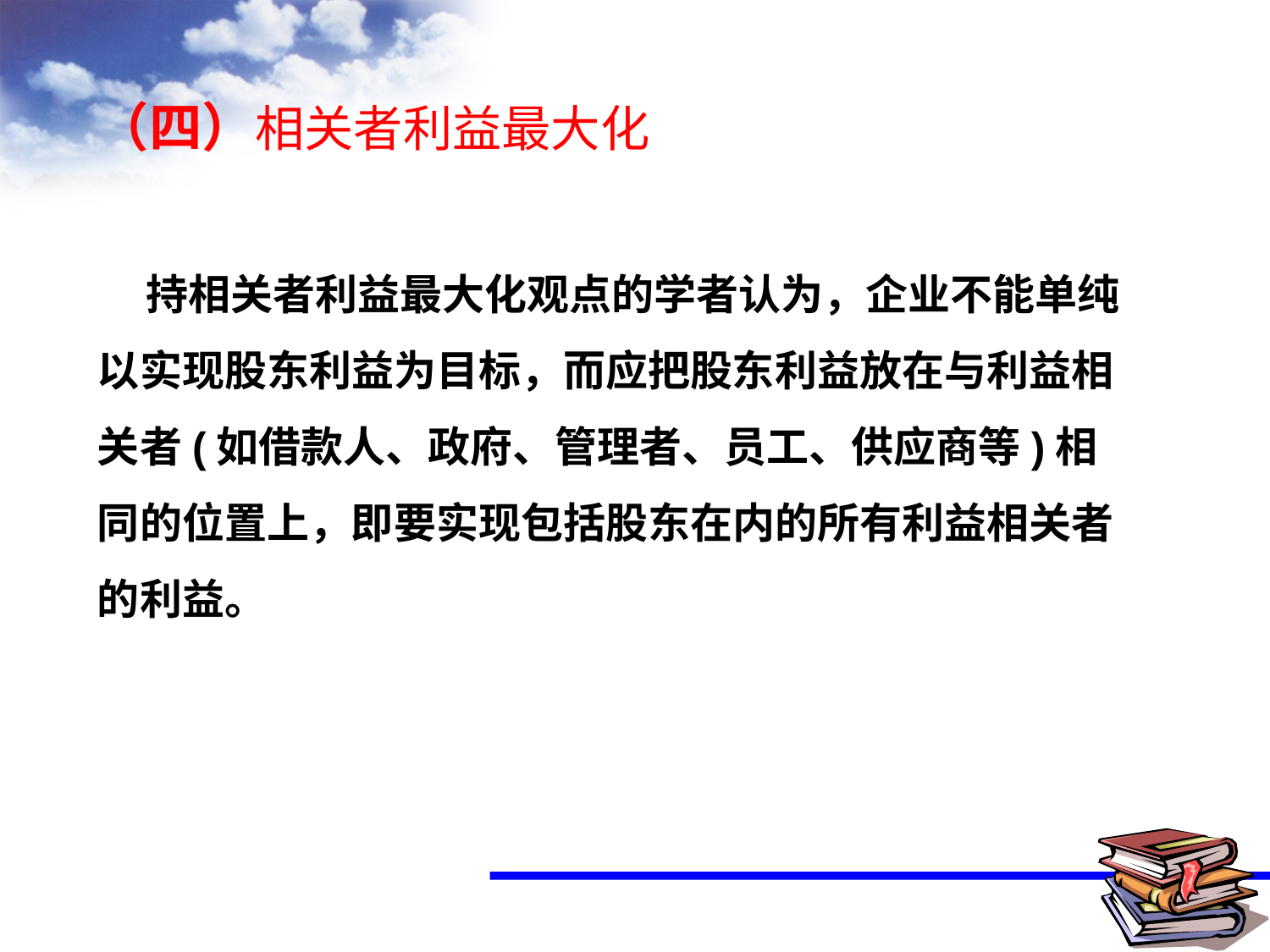

（四）相关者利益最大化
    持相关者利益最大化观点的学者认为，企业不能单纯以实现股东利益为目标，而应把股东利益放在与利益相关者(如借款人、政府、管理者、员工、供应商等)相同的位置上，即要实现包括股东在内的所有利益相关者的利益。